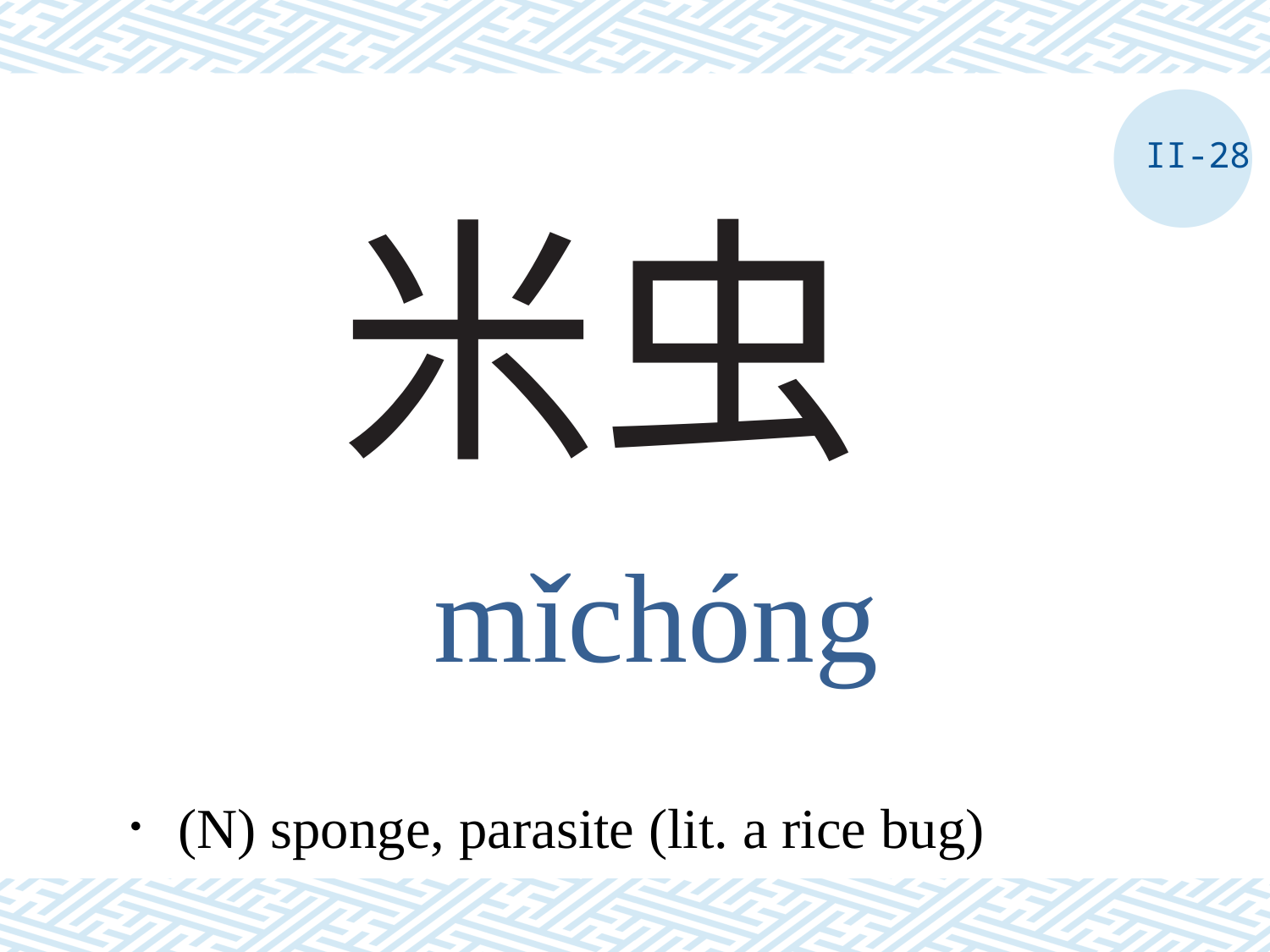

II-28

# 米虫
mǐchóng
．(N) sponge, parasite (lit. a rice bug)